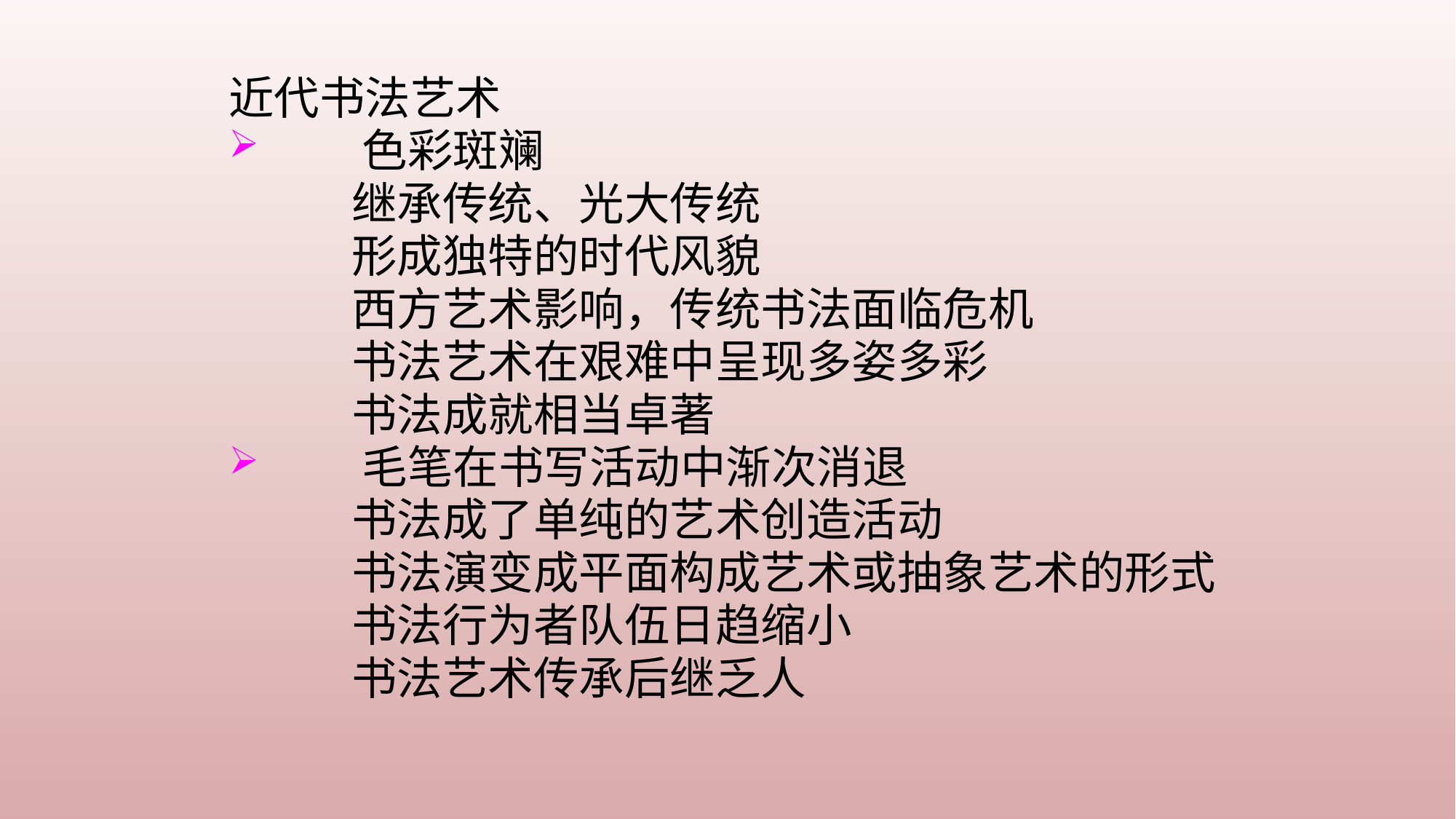

近代书法艺术
        色彩斑斓
           继承传统、光大传统
           形成独特的时代风貌
           西方艺术影响，传统书法面临危机
           书法艺术在艰难中呈现多姿多彩
           书法成就相当卓著
        毛笔在书写活动中渐次消退
           书法成了单纯的艺术创造活动
           书法演变成平面构成艺术或抽象艺术的形式
           书法行为者队伍日趋缩小
           书法艺术传承后继乏人